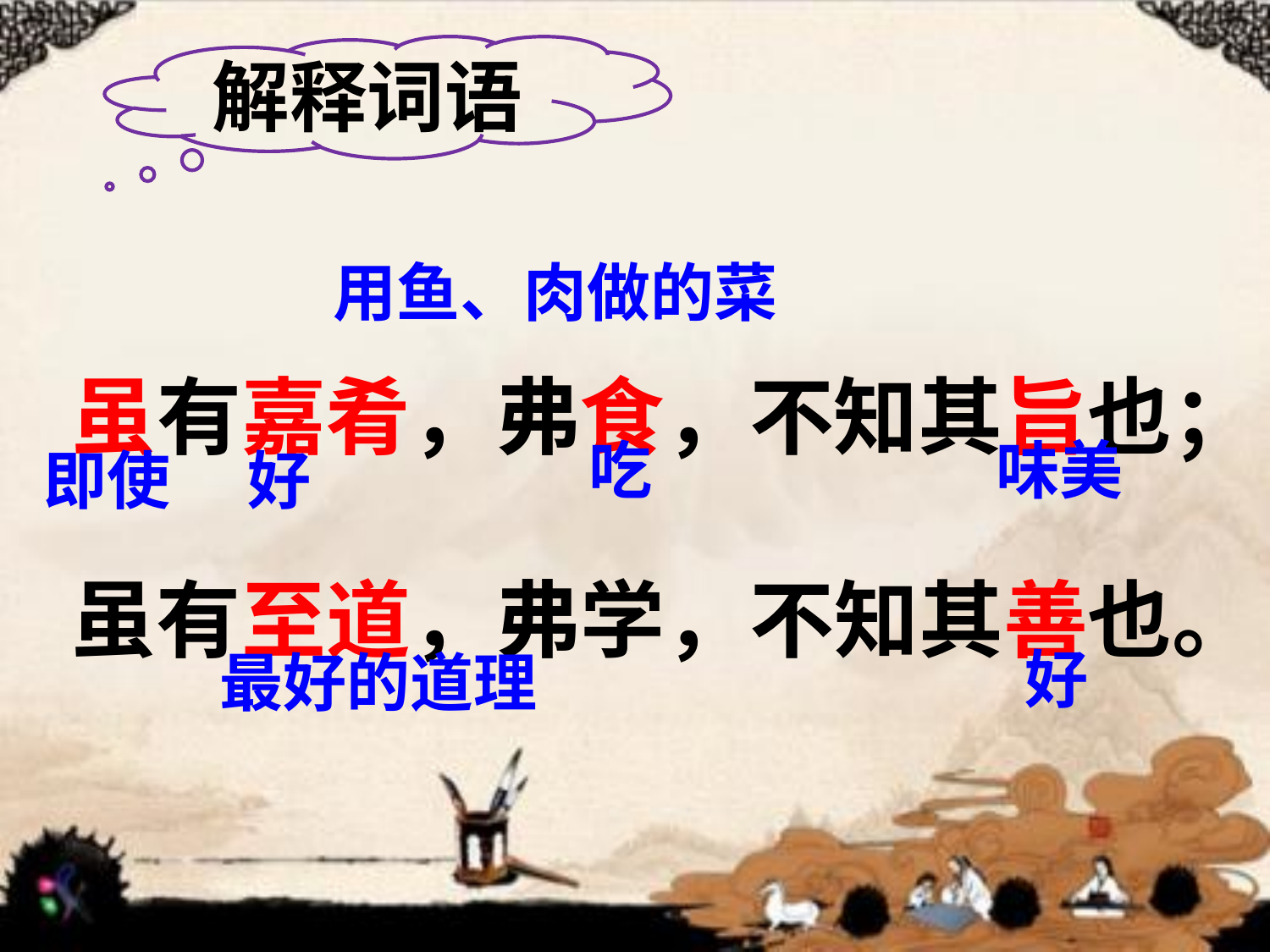

解释词语
用鱼、肉做的菜
虽有嘉肴，弗食，不知其旨也；虽有至道，弗学，不知其善也。
吃
味美
即使
好
好
最好的道理